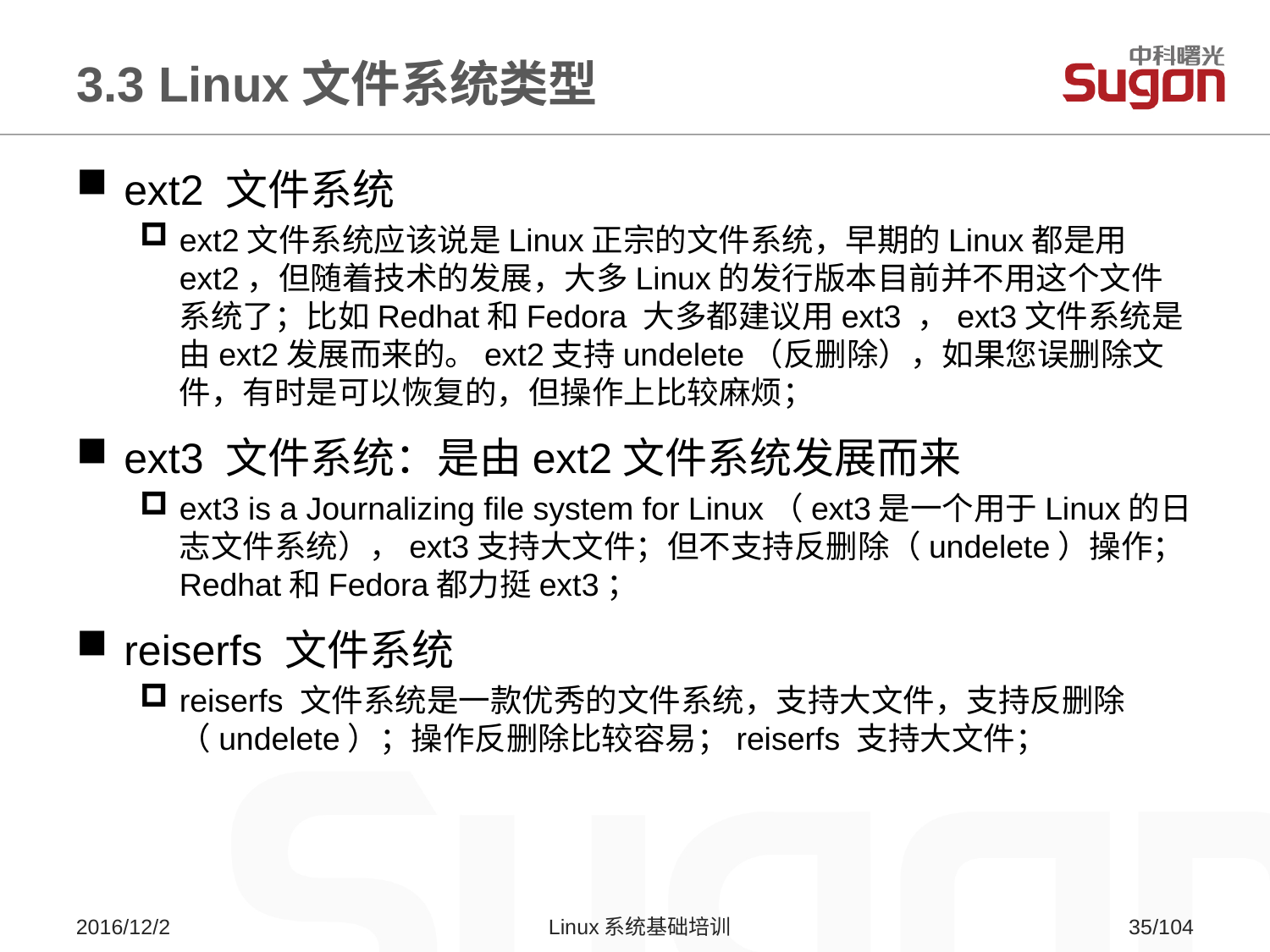

# 3.3 Linux文件系统类型
ext2 文件系统
ext2文件系统应该说是Linux正宗的文件系统，早期的Linux都是用ext2，但随着技术的发展，大多Linux的发行版本目前并不用这个文件系统了；比如Redhat和Fedora 大多都建议用ext3 ，ext3文件系统是由ext2发展而来的。ext2支持undelete（反删除），如果您误删除文件，有时是可以恢复的，但操作上比较麻烦；
ext3 文件系统：是由ext2文件系统发展而来
ext3 is a Journalizing file system for Linux（ext3是一个用于Linux的日志文件系统），ext3支持大文件；但不支持反删除（undelete）操作； Redhat和Fedora都力挺ext3；
reiserfs 文件系统
reiserfs 文件系统是一款优秀的文件系统，支持大文件，支持反删除（undelete）；操作反删除比较容易；reiserfs 支持大文件；